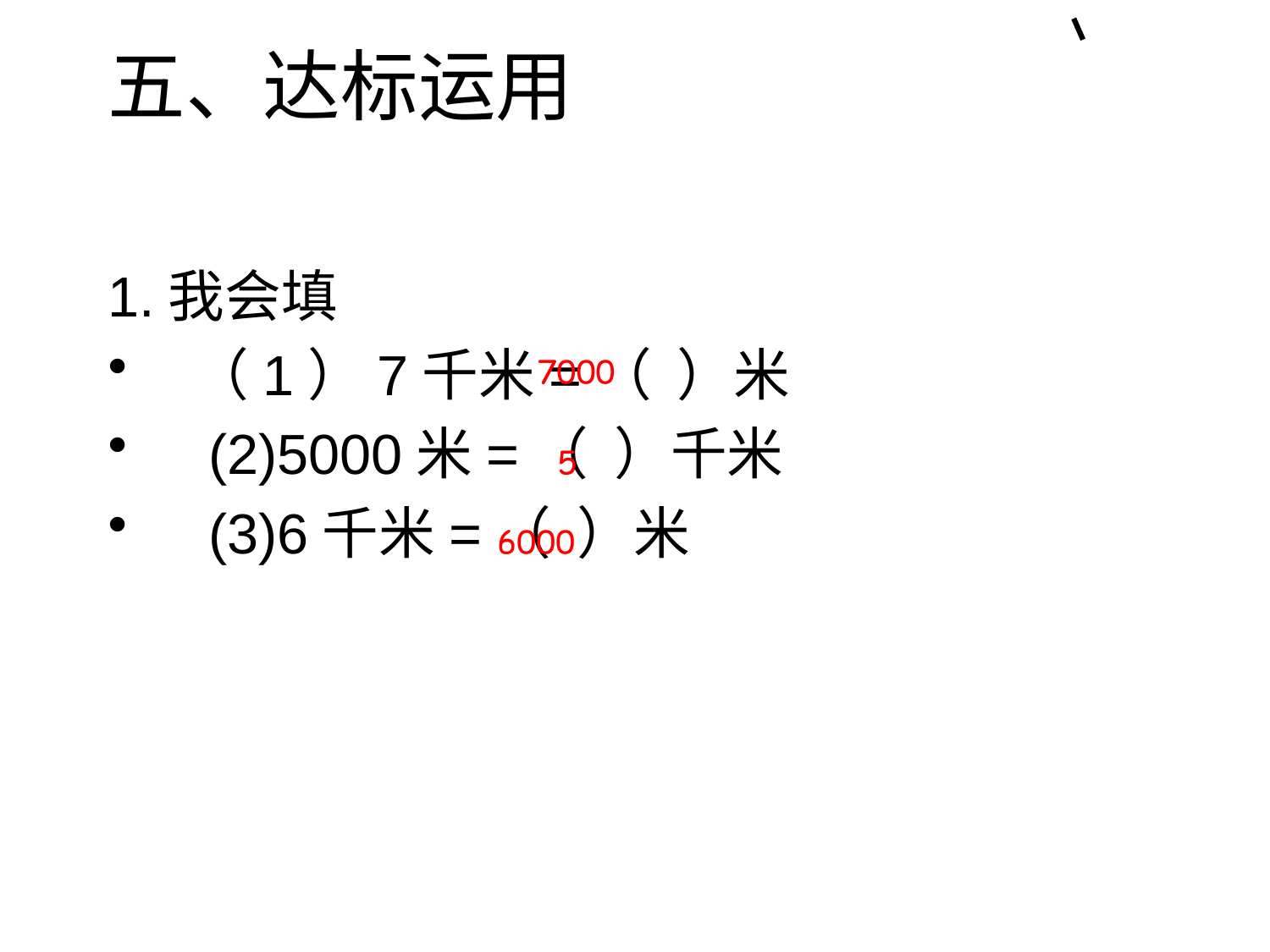

# 五、达标运用
1.我会填
（1）7千米=（  ）米
 (2)5000米=（  ）千米
 (3)6千米=（  ）米

7000
5
6000